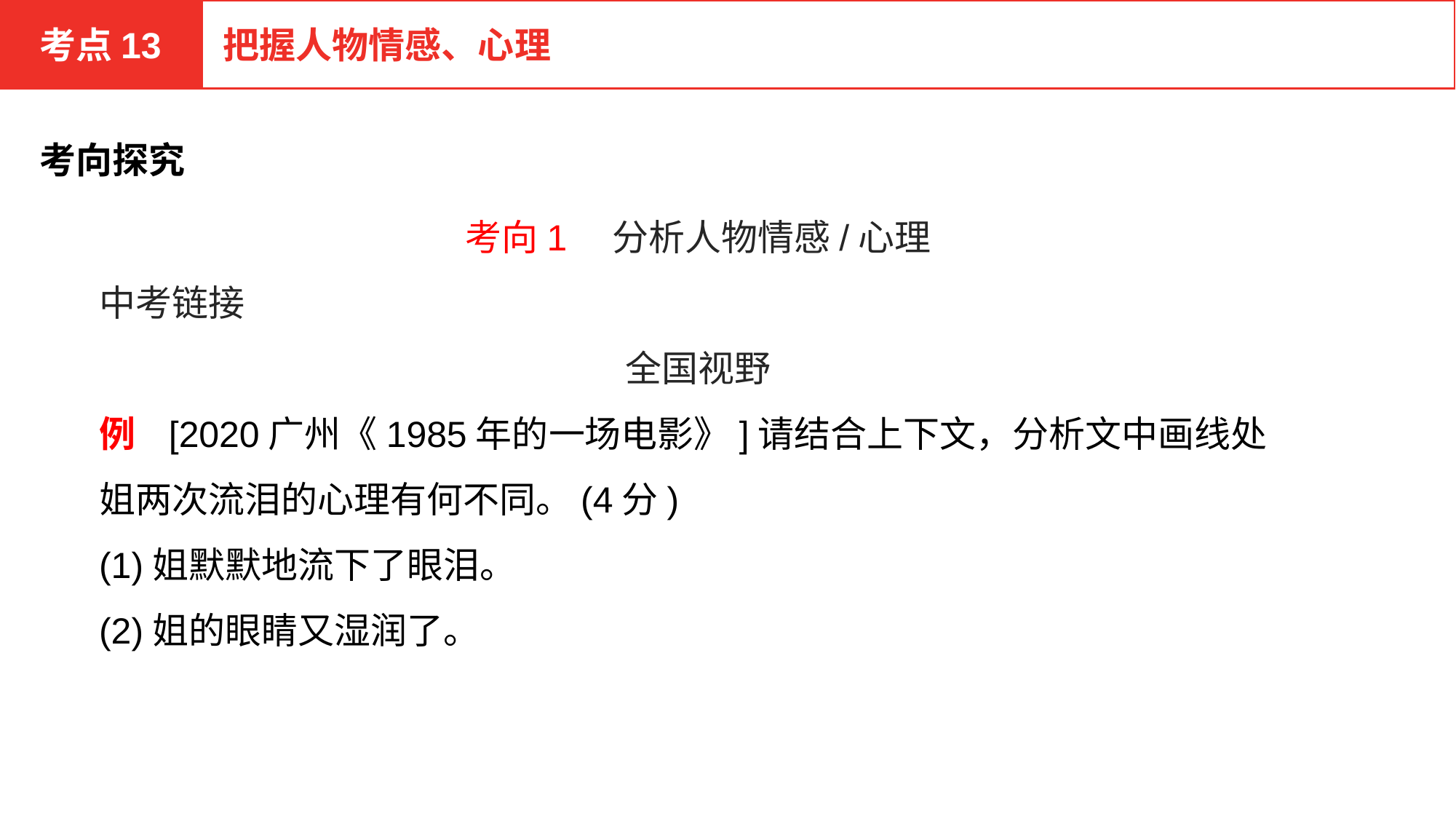

考点13
把握人物情感、心理
考向探究
考向1　分析人物情感/心理
中考链接
全国视野
例   [2020广州《1985年的一场电影》]请结合上下文，分析文中画线处姐两次流泪的心理有何不同。(4分)
(1)姐默默地流下了眼泪。
(2)姐的眼睛又湿润了。